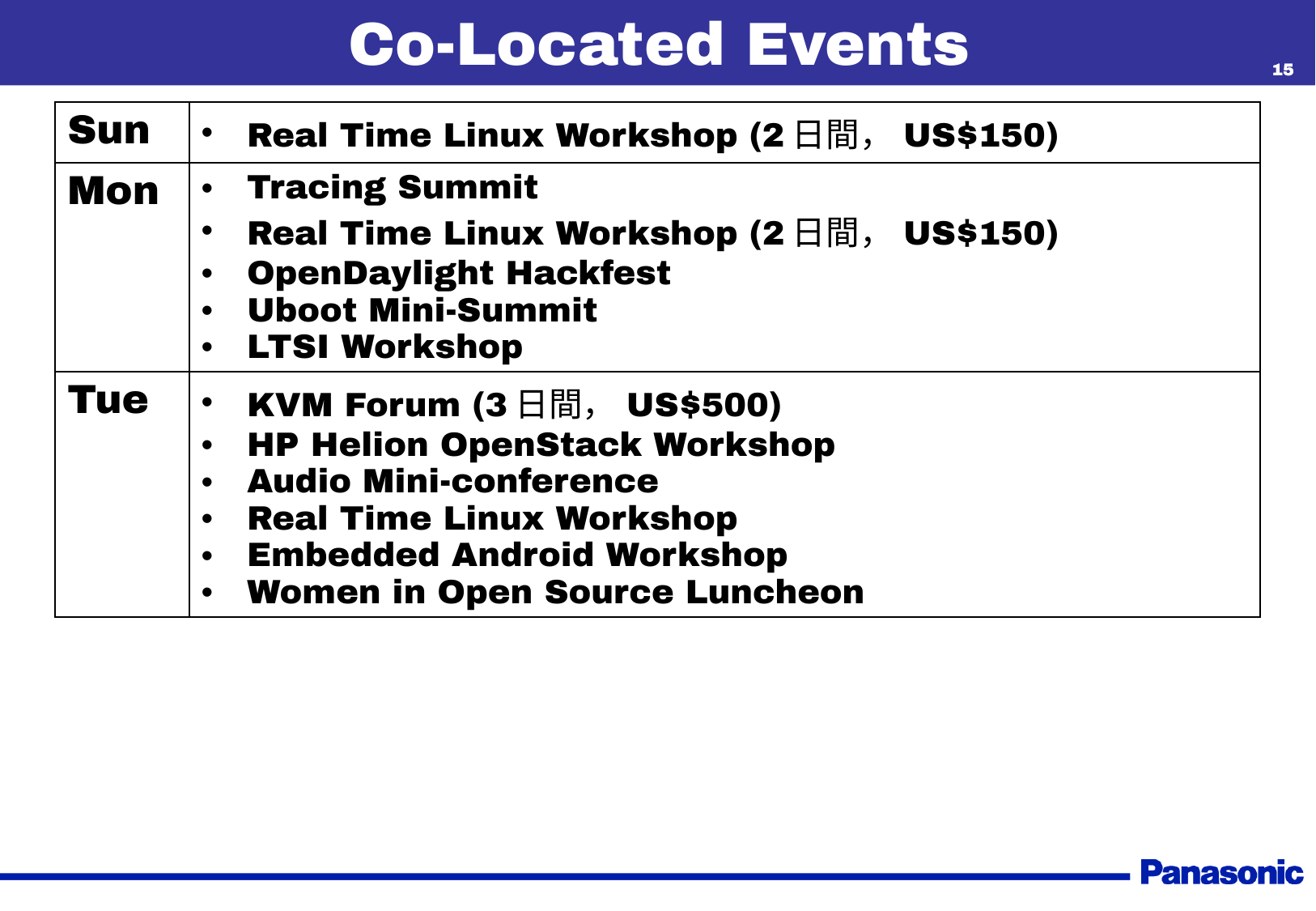

# Co-Located Events
15
15
| Sun | Real Time Linux Workshop (2日間，US$150) |
| --- | --- |
| Mon | Tracing Summit Real Time Linux Workshop (2日間，US$150) OpenDaylight Hackfest Uboot Mini-Summit LTSI Workshop |
| Tue | KVM Forum (3日間，US$500) HP Helion OpenStack Workshop Audio Mini-conference Real Time Linux Workshop Embedded Android Workshop Women in Open Source Luncheon |